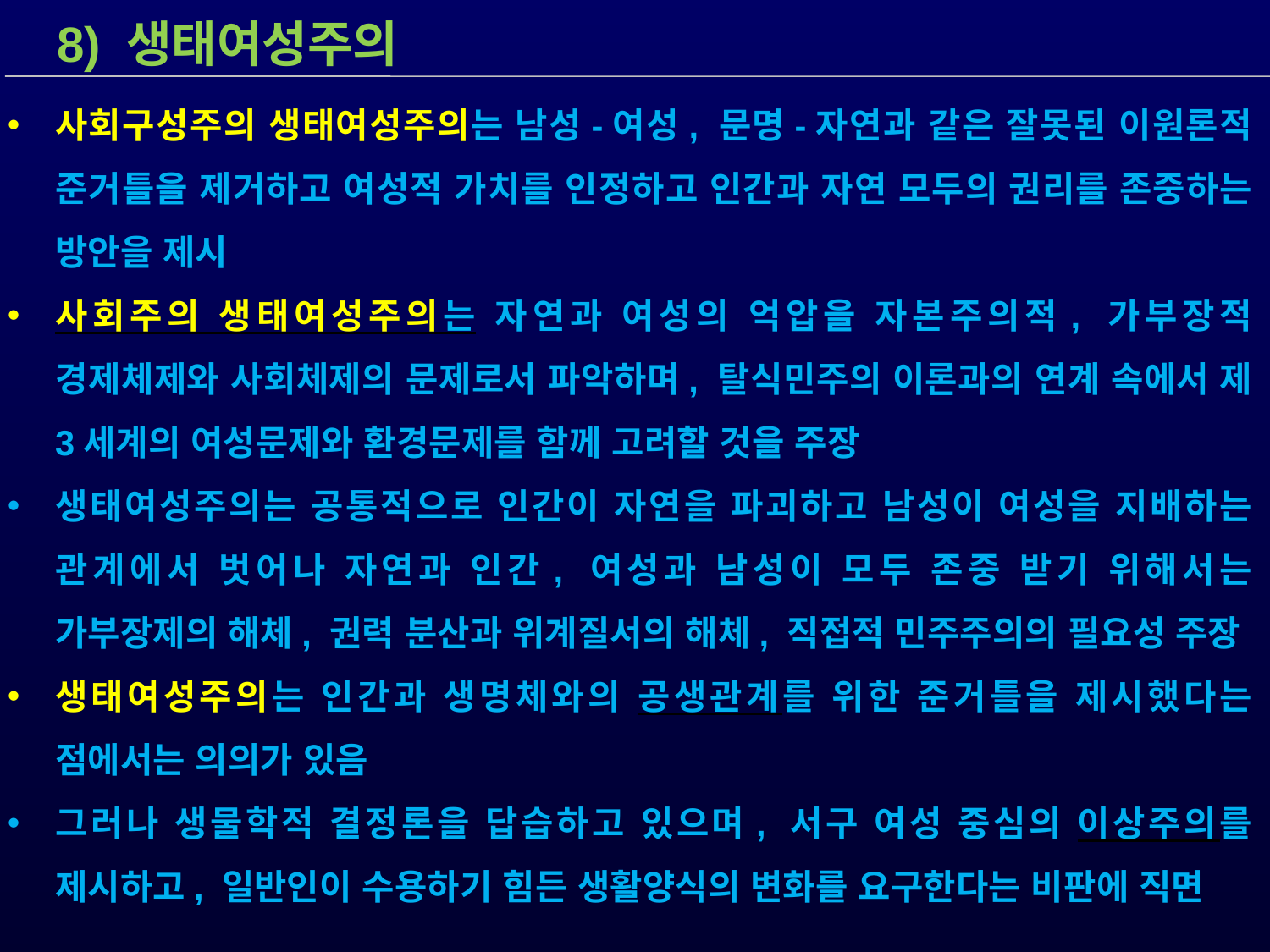

8) 생태여성주의
사회구성주의 생태여성주의는 남성-여성, 문명-자연과 같은 잘못된 이원론적 준거틀을 제거하고 여성적 가치를 인정하고 인간과 자연 모두의 권리를 존중하는 방안을 제시
사회주의 생태여성주의는 자연과 여성의 억압을 자본주의적, 가부장적 경제체제와 사회체제의 문제로서 파악하며, 탈식민주의 이론과의 연계 속에서 제 3세계의 여성문제와 환경문제를 함께 고려할 것을 주장
생태여성주의는 공통적으로 인간이 자연을 파괴하고 남성이 여성을 지배하는 관계에서 벗어나 자연과 인간, 여성과 남성이 모두 존중 받기 위해서는 가부장제의 해체, 권력 분산과 위계질서의 해체, 직접적 민주주의의 필요성 주장
생태여성주의는 인간과 생명체와의 공생관계를 위한 준거틀을 제시했다는 점에서는 의의가 있음
그러나 생물학적 결정론을 답습하고 있으며, 서구 여성 중심의 이상주의를 제시하고, 일반인이 수용하기 힘든 생활양식의 변화를 요구한다는 비판에 직면